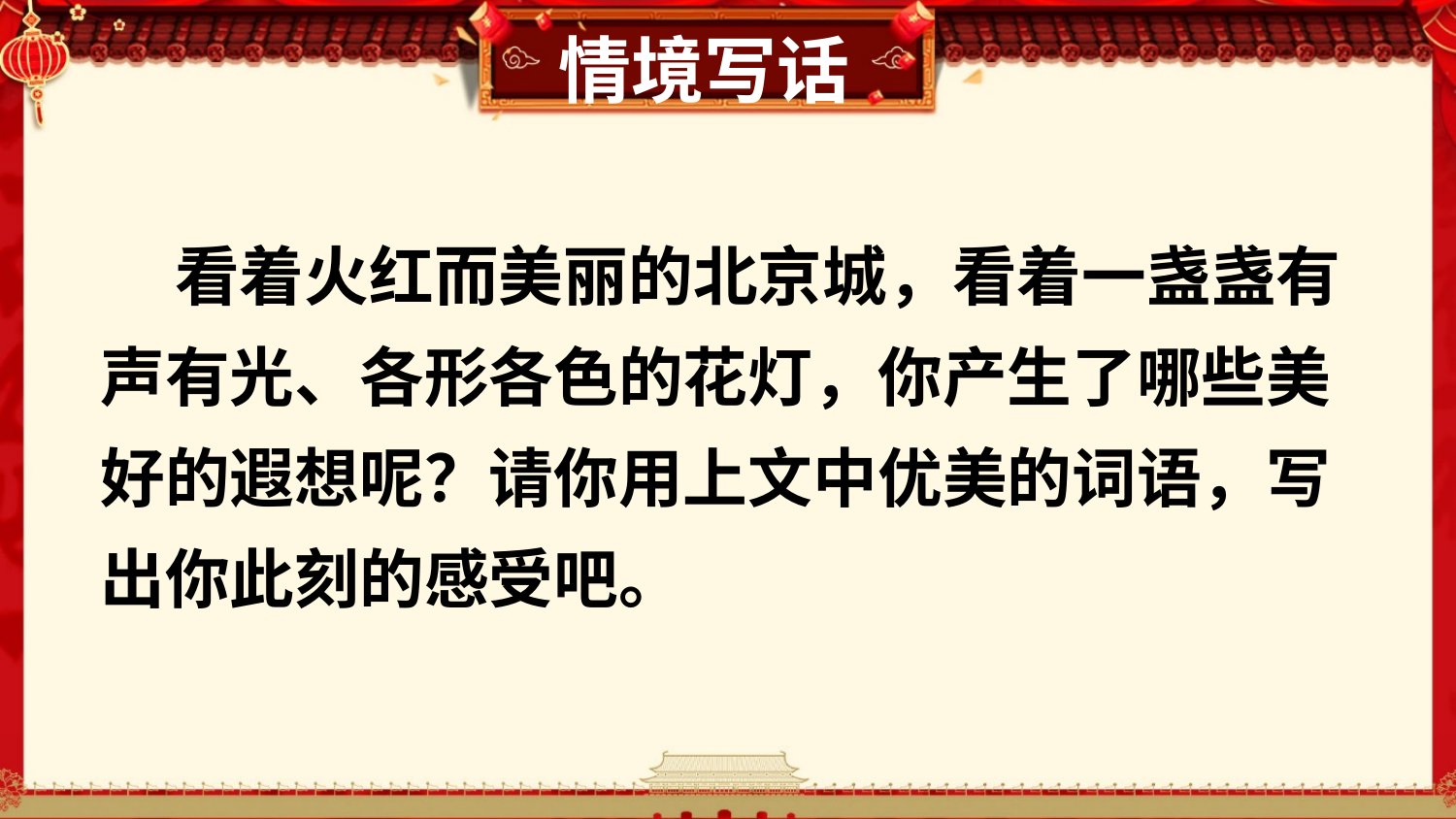

情境写话
    看着火红而美丽的北京城，看着一盏盏有声有光、各形各色的花灯，你产生了哪些美好的遐想呢？请你用上文中优美的词语，写出你此刻的感受吧。